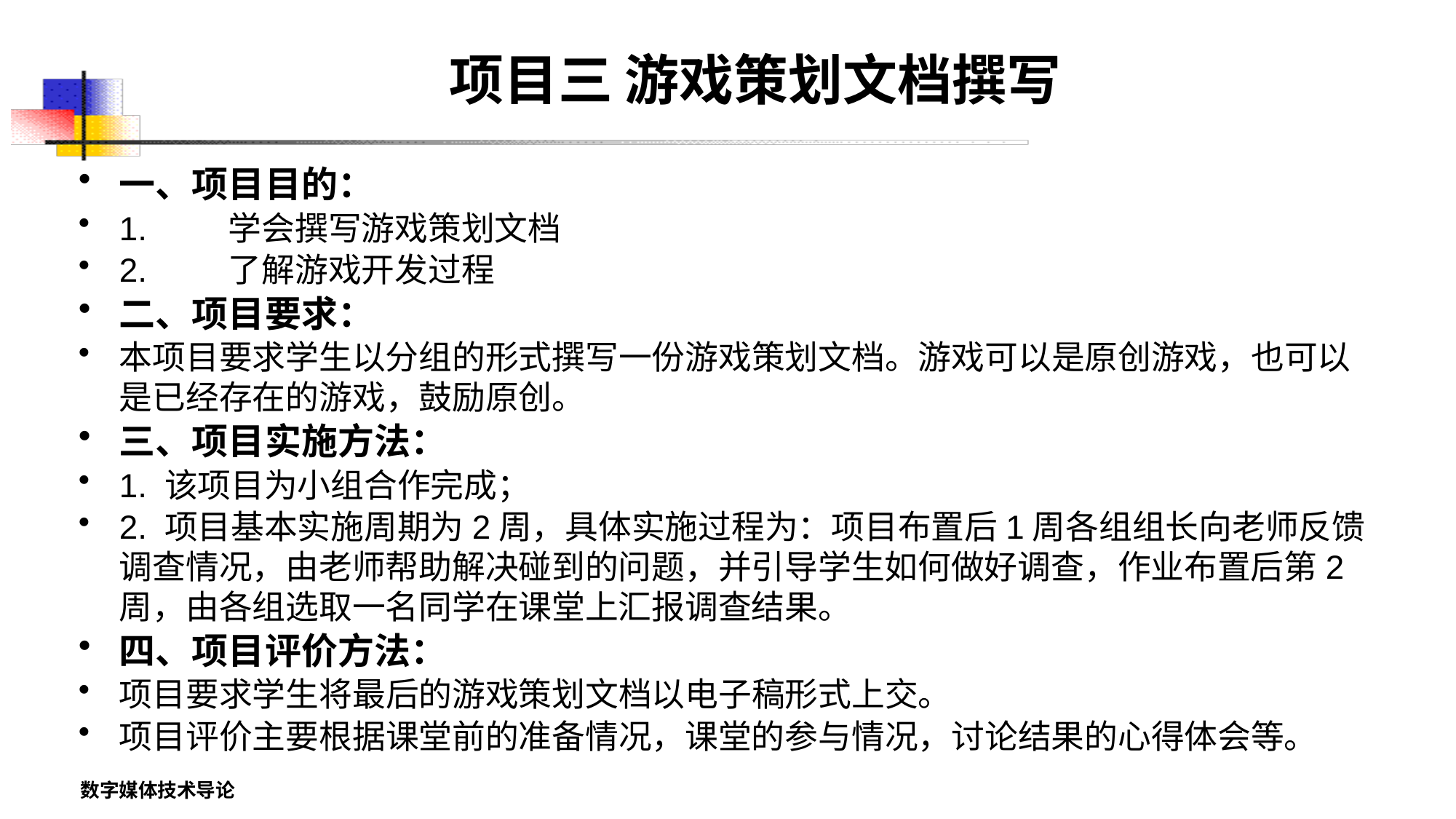

# 项目三 游戏策划文档撰写
一、项目目的：
1.	学会撰写游戏策划文档
2.	了解游戏开发过程
二、项目要求：
本项目要求学生以分组的形式撰写一份游戏策划文档。游戏可以是原创游戏，也可以是已经存在的游戏，鼓励原创。
三、项目实施方法：
1. 该项目为小组合作完成；
2. 项目基本实施周期为2周，具体实施过程为：项目布置后1周各组组长向老师反馈调查情况，由老师帮助解决碰到的问题，并引导学生如何做好调查，作业布置后第2周，由各组选取一名同学在课堂上汇报调查结果。
四、项目评价方法：
项目要求学生将最后的游戏策划文档以电子稿形式上交。
项目评价主要根据课堂前的准备情况，课堂的参与情况，讨论结果的心得体会等。